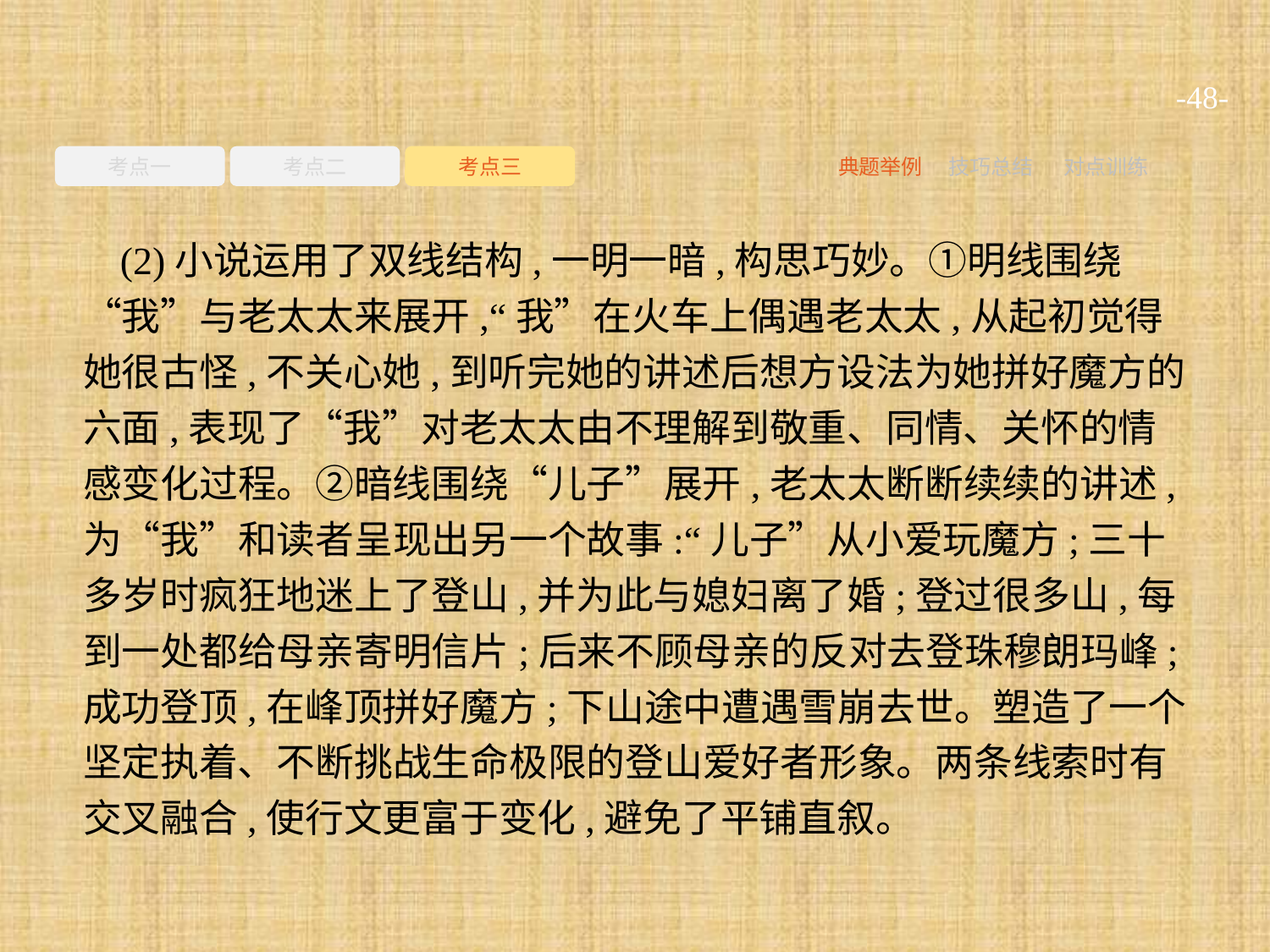

-48-
考点一
考点二
考点三
典题举例
技巧总结
对点训练
(2)小说运用了双线结构,一明一暗,构思巧妙。①明线围绕“我”与老太太来展开,“我”在火车上偶遇老太太,从起初觉得她很古怪,不关心她,到听完她的讲述后想方设法为她拼好魔方的六面,表现了“我”对老太太由不理解到敬重、同情、关怀的情感变化过程。②暗线围绕“儿子”展开,老太太断断续续的讲述,为“我”和读者呈现出另一个故事:“儿子”从小爱玩魔方;三十多岁时疯狂地迷上了登山,并为此与媳妇离了婚;登过很多山,每到一处都给母亲寄明信片;后来不顾母亲的反对去登珠穆朗玛峰;成功登顶,在峰顶拼好魔方;下山途中遭遇雪崩去世。塑造了一个坚定执着、不断挑战生命极限的登山爱好者形象。两条线索时有交叉融合,使行文更富于变化,避免了平铺直叙。